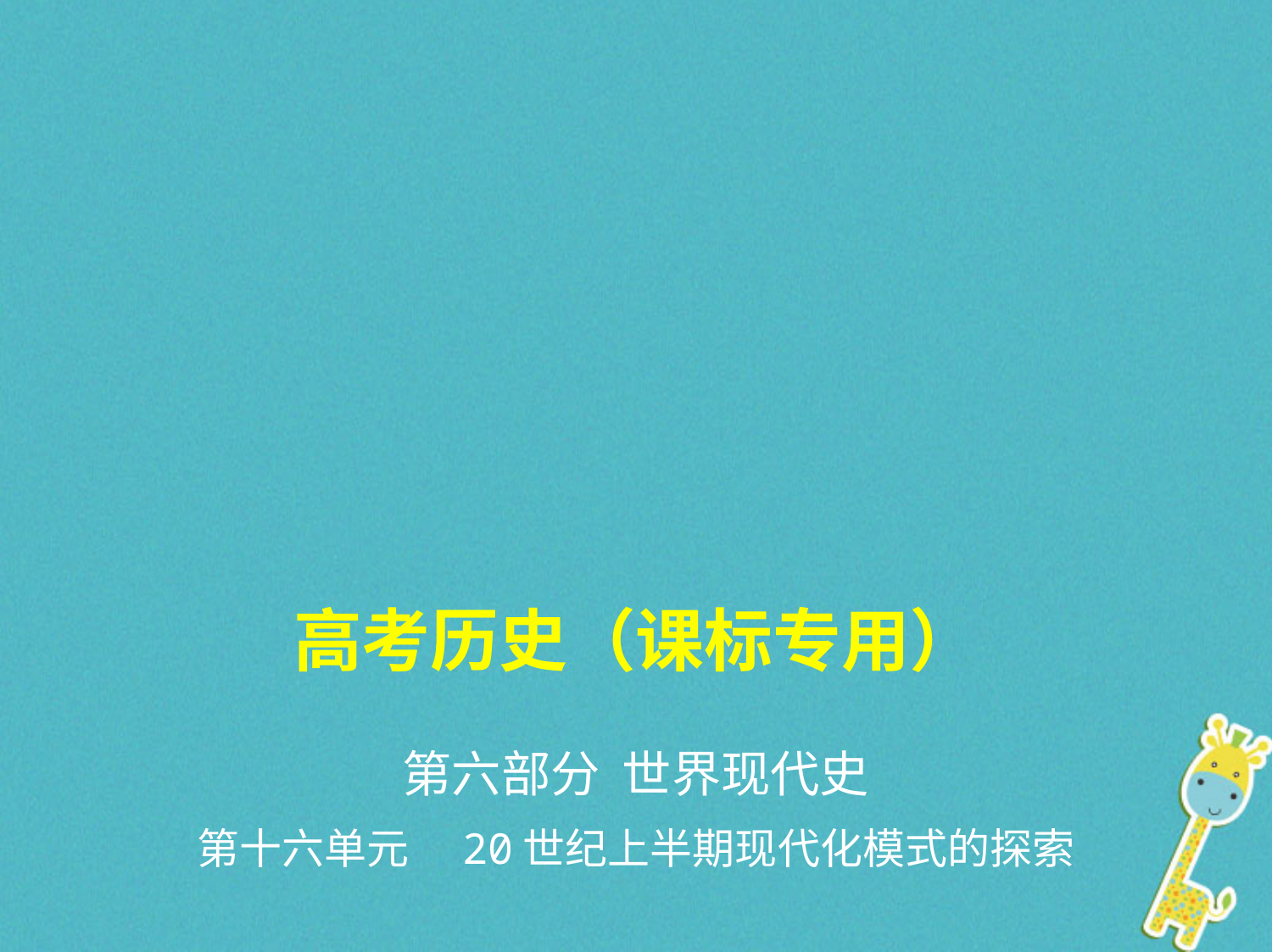

高考历史（课标专用）
第六部分  世界现代史
第十六单元　20世纪上半期现代化模式的探索